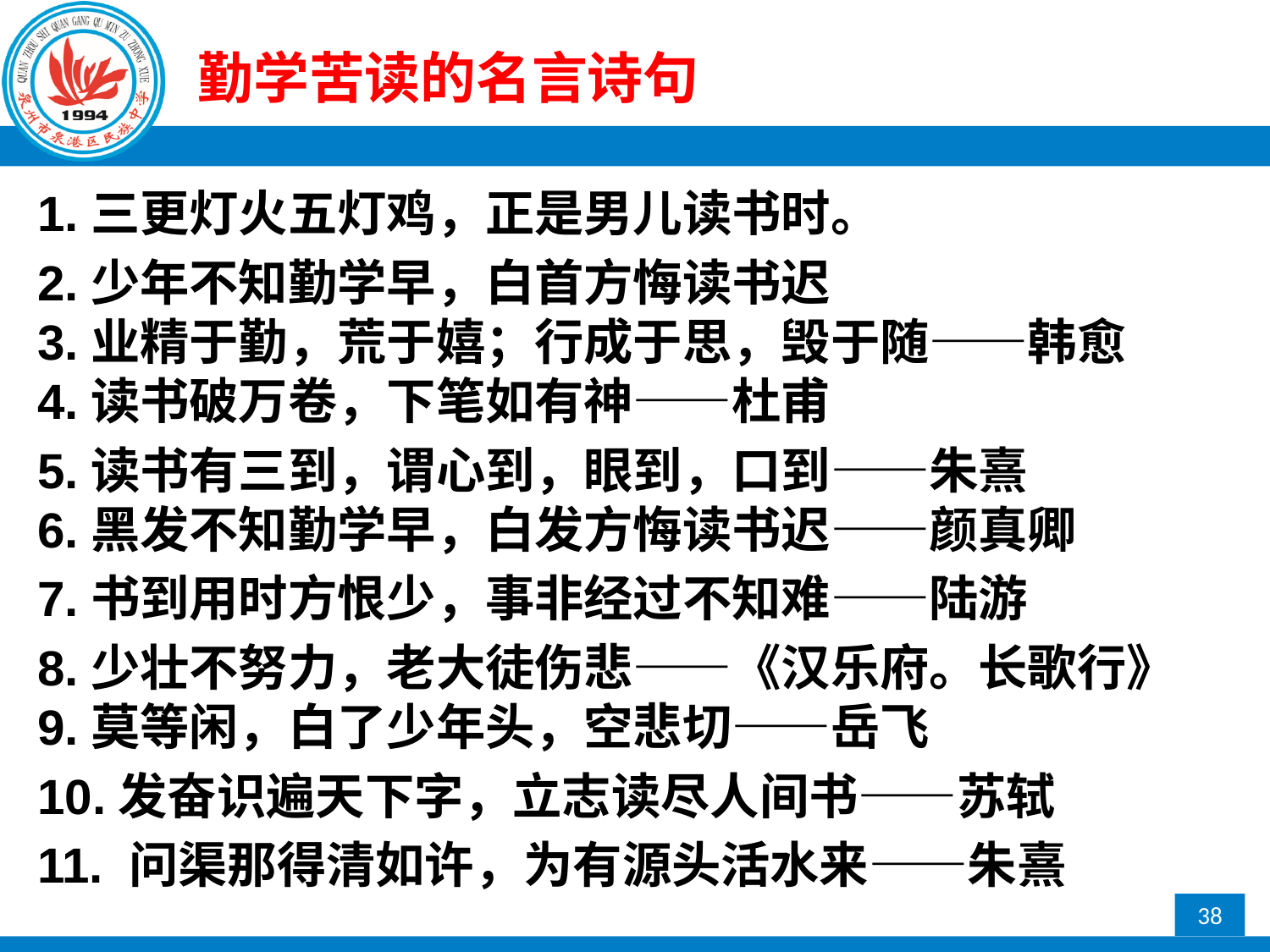

# 勤学苦读的名言诗句
1.三更灯火五灯鸡，正是男儿读书时。
2.少年不知勤学早，白首方悔读书迟 
3.业精于勤，荒于嬉；行成于思，毁于随——韩愈 
4.读书破万卷，下笔如有神——杜甫
5.读书有三到，谓心到，眼到，口到——朱熹 
6.黑发不知勤学早，白发方悔读书迟——颜真卿
7.书到用时方恨少，事非经过不知难——陆游
8.少壮不努力，老大徒伤悲——《汉乐府。长歌行》 
9.莫等闲，白了少年头，空悲切——岳飞
10.发奋识遍天下字，立志读尽人间书——苏轼
11. 问渠那得清如许，为有源头活水来——朱熹